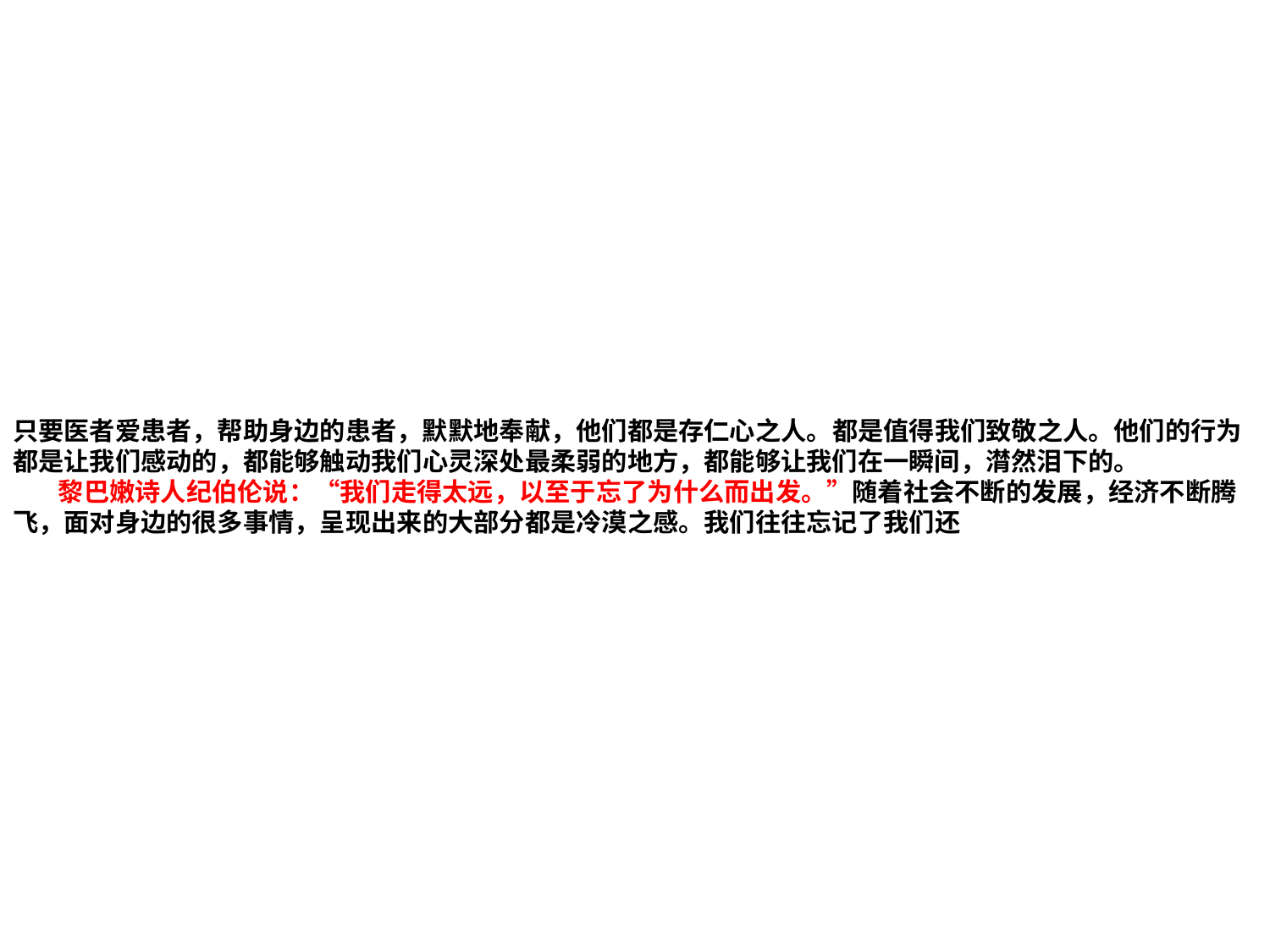

# 只要医者爱患者，帮助身边的患者，默默地奉献，他们都是存仁心之人。都是值得我们致敬之人。他们的行为都是让我们感动的，都能够触动我们心灵深处最柔弱的地方，都能够让我们在一瞬间，潸然泪下的。 黎巴嫩诗人纪伯伦说：“我们走得太远，以至于忘了为什么而出发。”随着社会不断的发展，经济不断腾飞，面对身边的很多事情，呈现出来的大部分都是冷漠之感。我们往往忘记了我们还